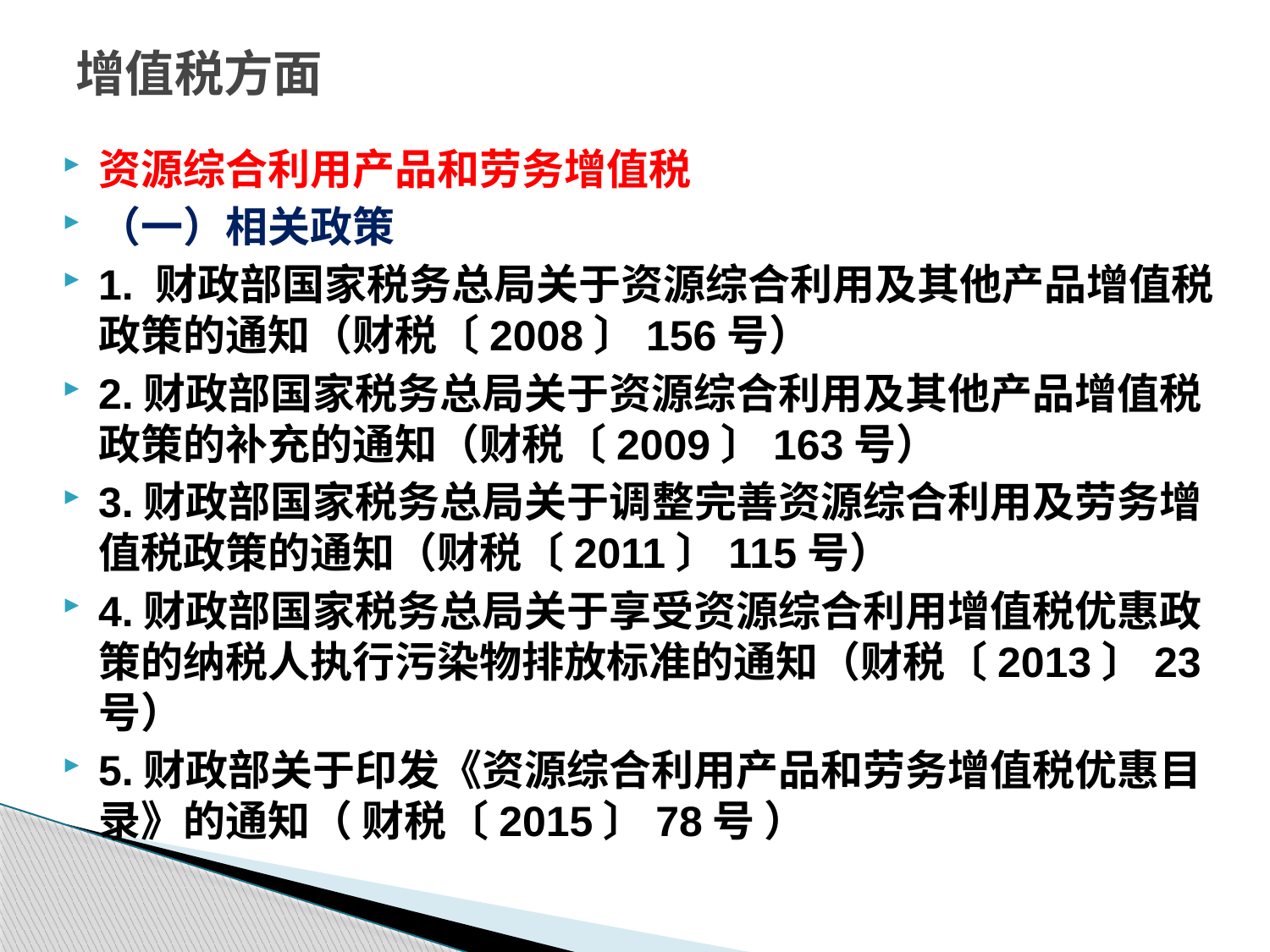

# 增值税方面
资源综合利用产品和劳务增值税
（一）相关政策
1. 财政部国家税务总局关于资源综合利用及其他产品增值税政策的通知（财税〔2008〕156号）
2.财政部国家税务总局关于资源综合利用及其他产品增值税政策的补充的通知（财税〔2009〕163号）
3.财政部国家税务总局关于调整完善资源综合利用及劳务增值税政策的通知（财税〔2011〕115号）
4.财政部国家税务总局关于享受资源综合利用增值税优惠政策的纳税人执行污染物排放标准的通知（财税〔2013〕23号）
5.财政部关于印发《资源综合利用产品和劳务增值税优惠目录》的通知（ 财税〔2015〕78号 ）